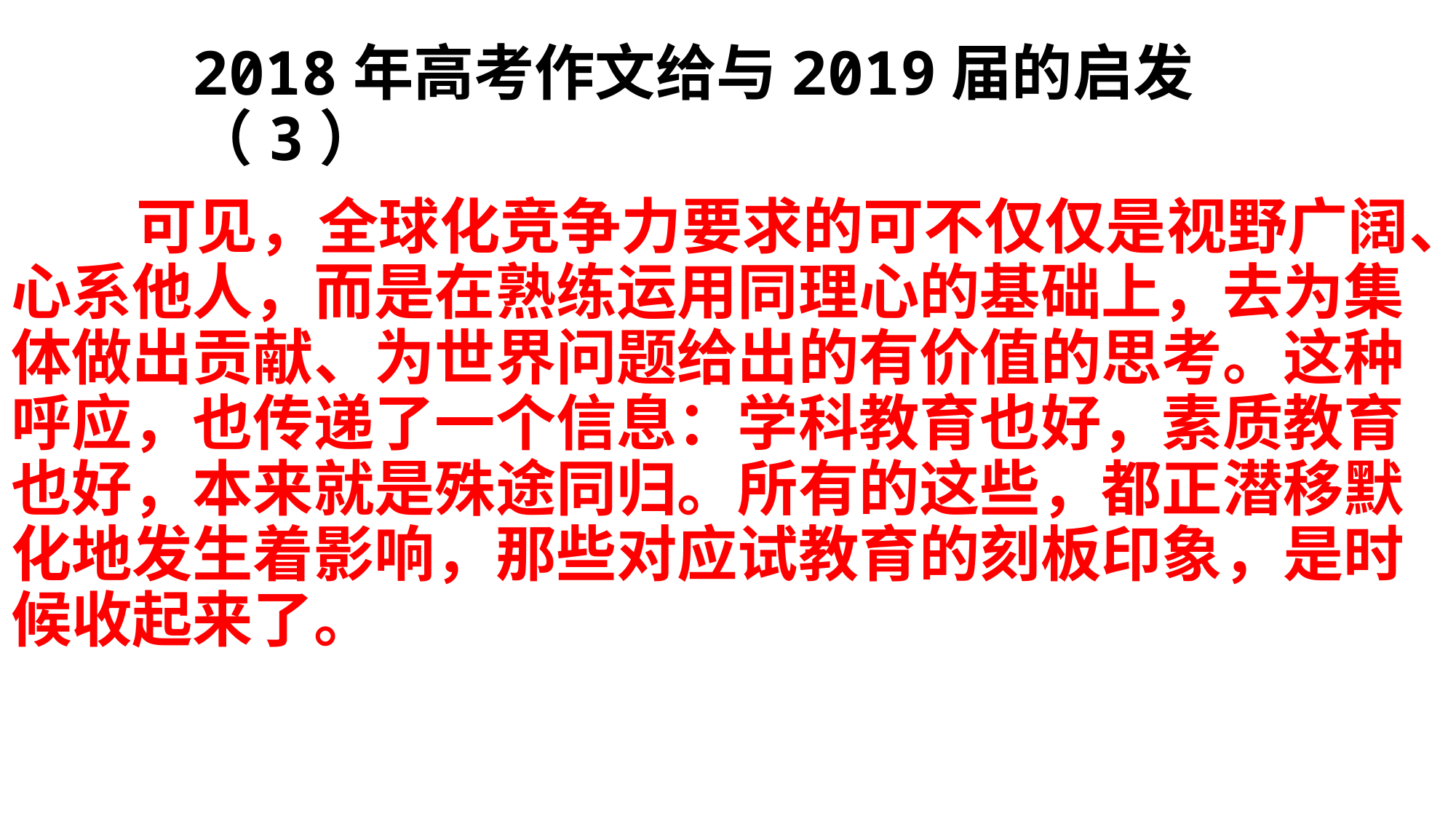

# 2018年高考作文给与2019届的启发（3）
            可见，全球化竞争力要求的可不仅仅是视野广阔、心系他人，而是在熟练运用同理心的基础上，去为集体做出贡献、为世界问题给出的有价值的思考。这种呼应，也传递了一个信息：学科教育也好，素质教育也好，本来就是殊途同归。所有的这些，都正潜移默化地发生着影响，那些对应试教育的刻板印象，是时候收起来了。